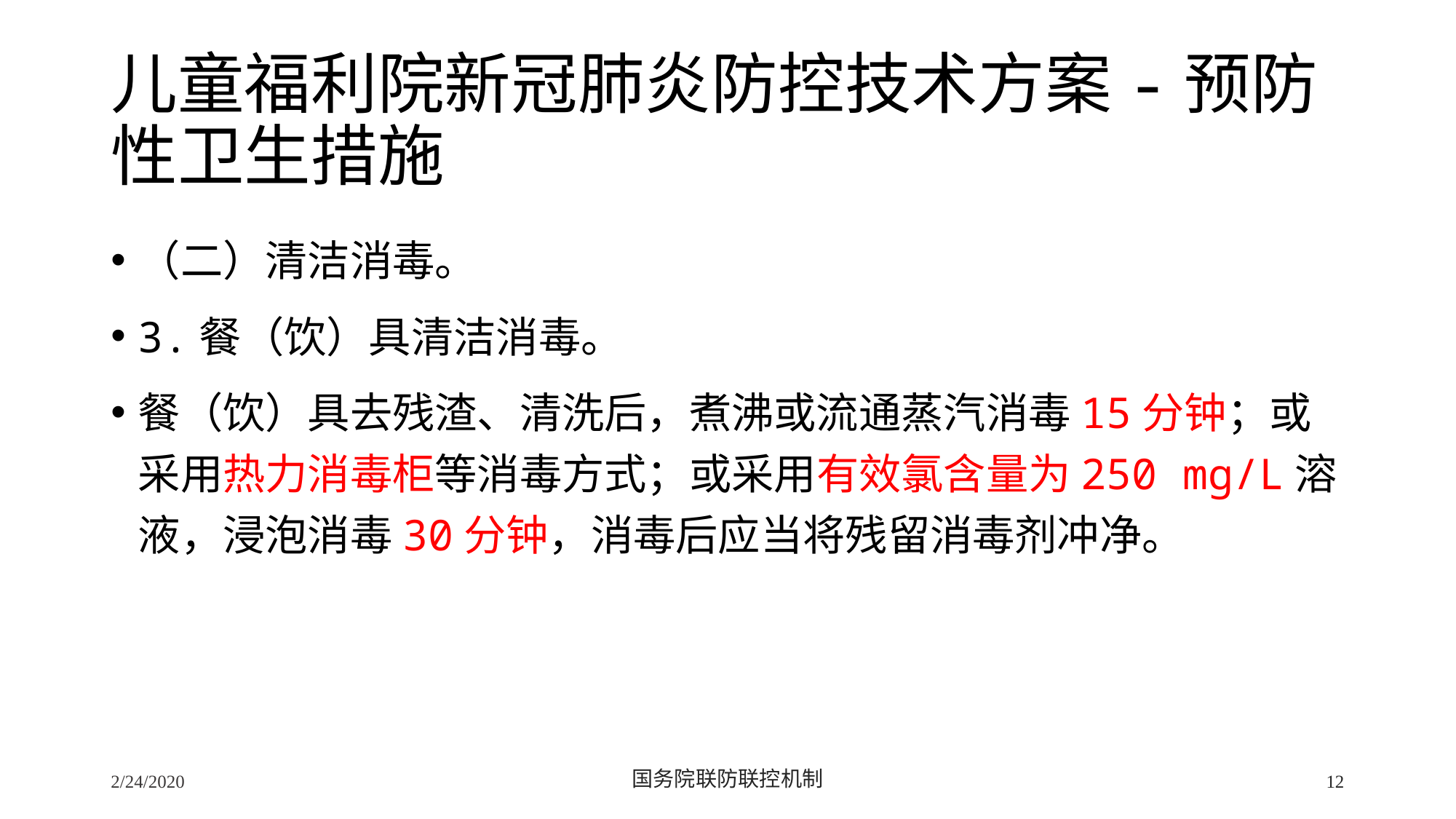

# 儿童福利院新冠肺炎防控技术方案-预防性卫生措施
（二）清洁消毒。
3.餐（饮）具清洁消毒。
餐（饮）具去残渣、清洗后，煮沸或流通蒸汽消毒15分钟；或采用热力消毒柜等消毒方式；或采用有效氯含量为250 mg/L溶液，浸泡消毒30分钟，消毒后应当将残留消毒剂冲净。
2/24/2020
国务院联防联控机制
12